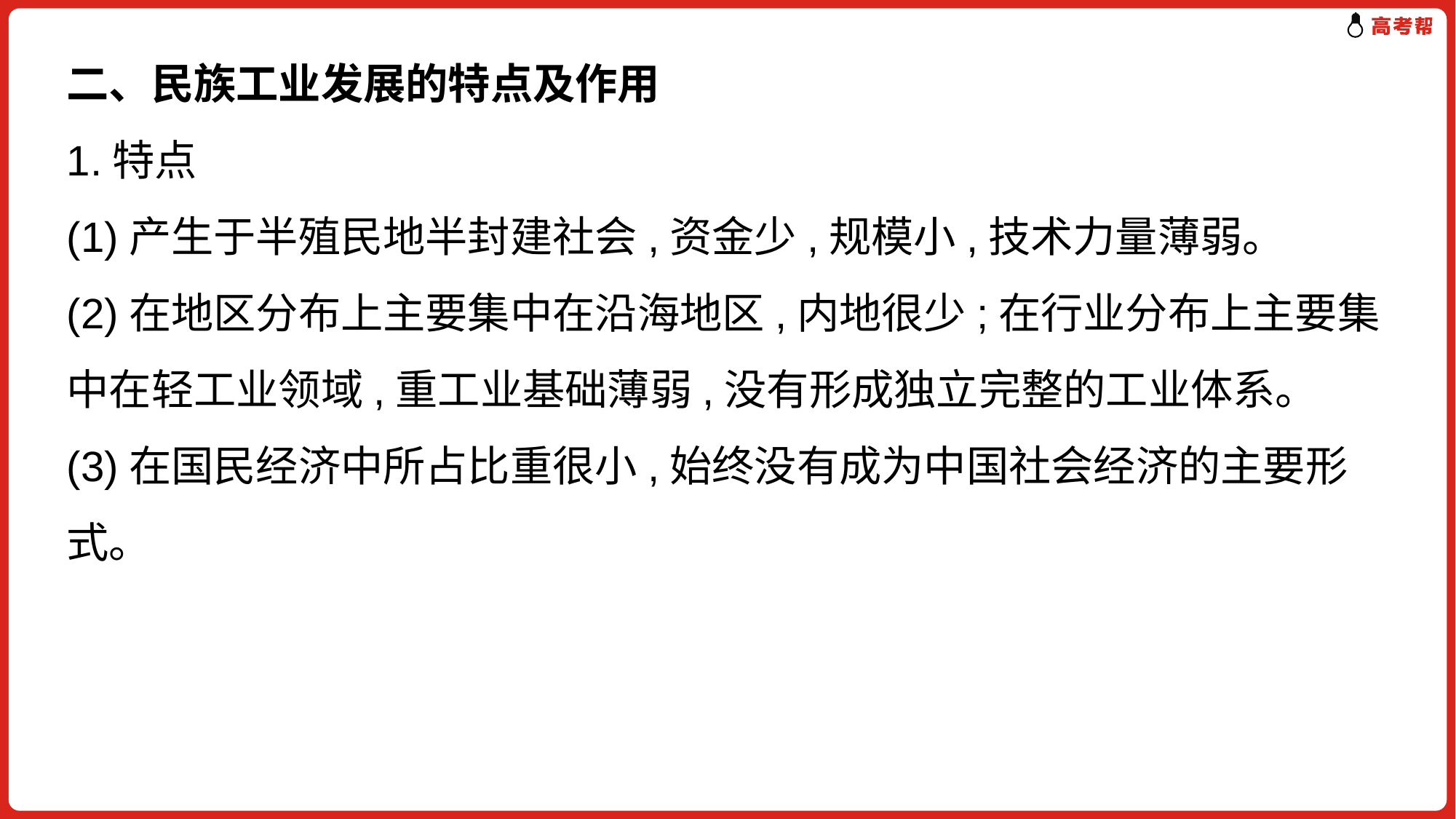

二、民族工业发展的特点及作用
1.特点
(1)产生于半殖民地半封建社会,资金少,规模小,技术力量薄弱。
(2)在地区分布上主要集中在沿海地区,内地很少;在行业分布上主要集中在轻工业领域,重工业基础薄弱,没有形成独立完整的工业体系。
(3)在国民经济中所占比重很小,始终没有成为中国社会经济的主要形式。